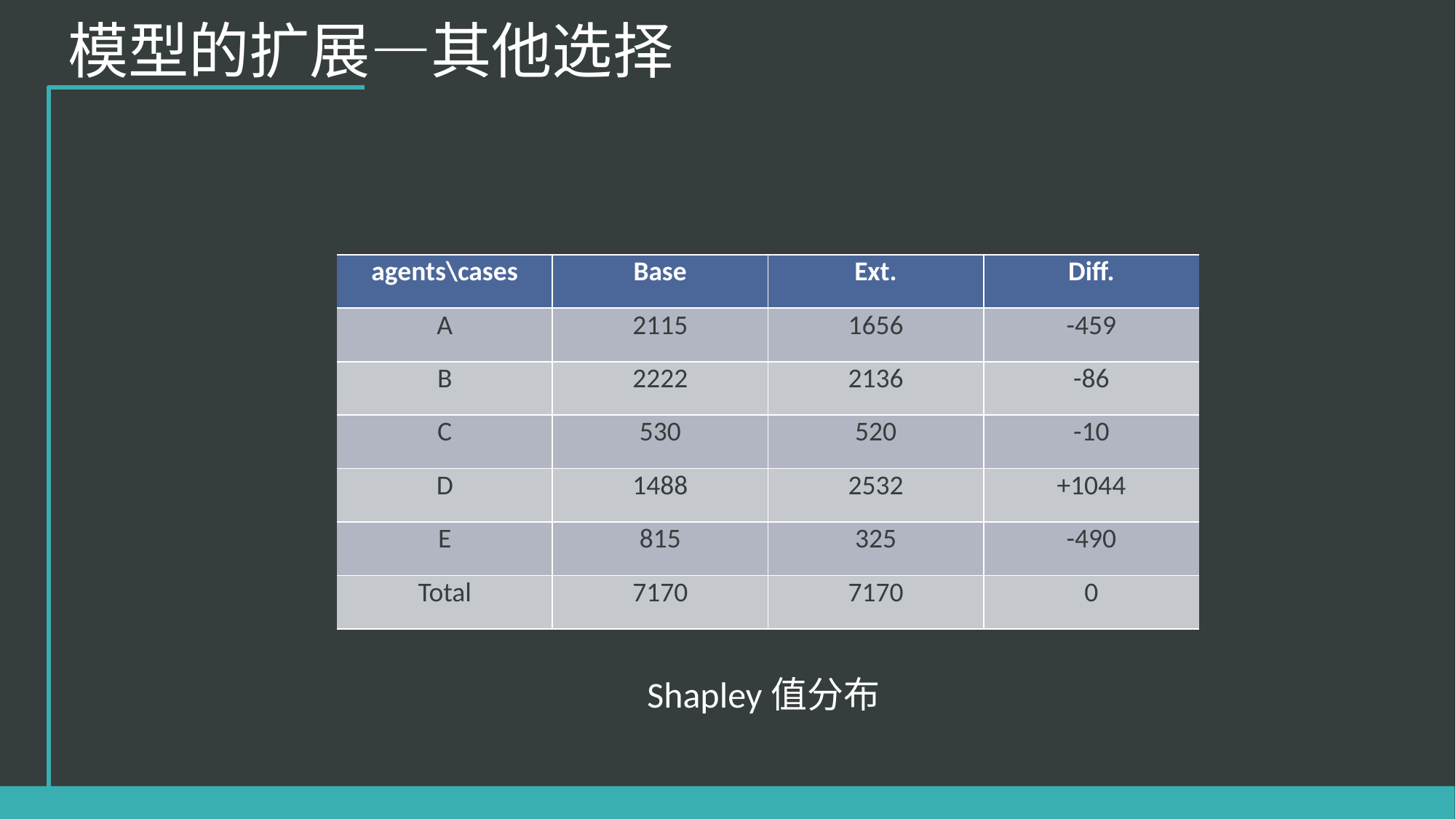

模型的扩展—其他选择

| agents\cases | Base | Ext. | Diff. |
| --- | --- | --- | --- |
| A | 2115 | 1656 | -459 |
| B | 2222 | 2136 | -86 |
| C | 530 | 520 | -10 |
| D | 1488 | 2532 | +1044 |
| E | 815 | 325 | -490 |
| Total | 7170 | 7170 | 0 |
Shapley值分布